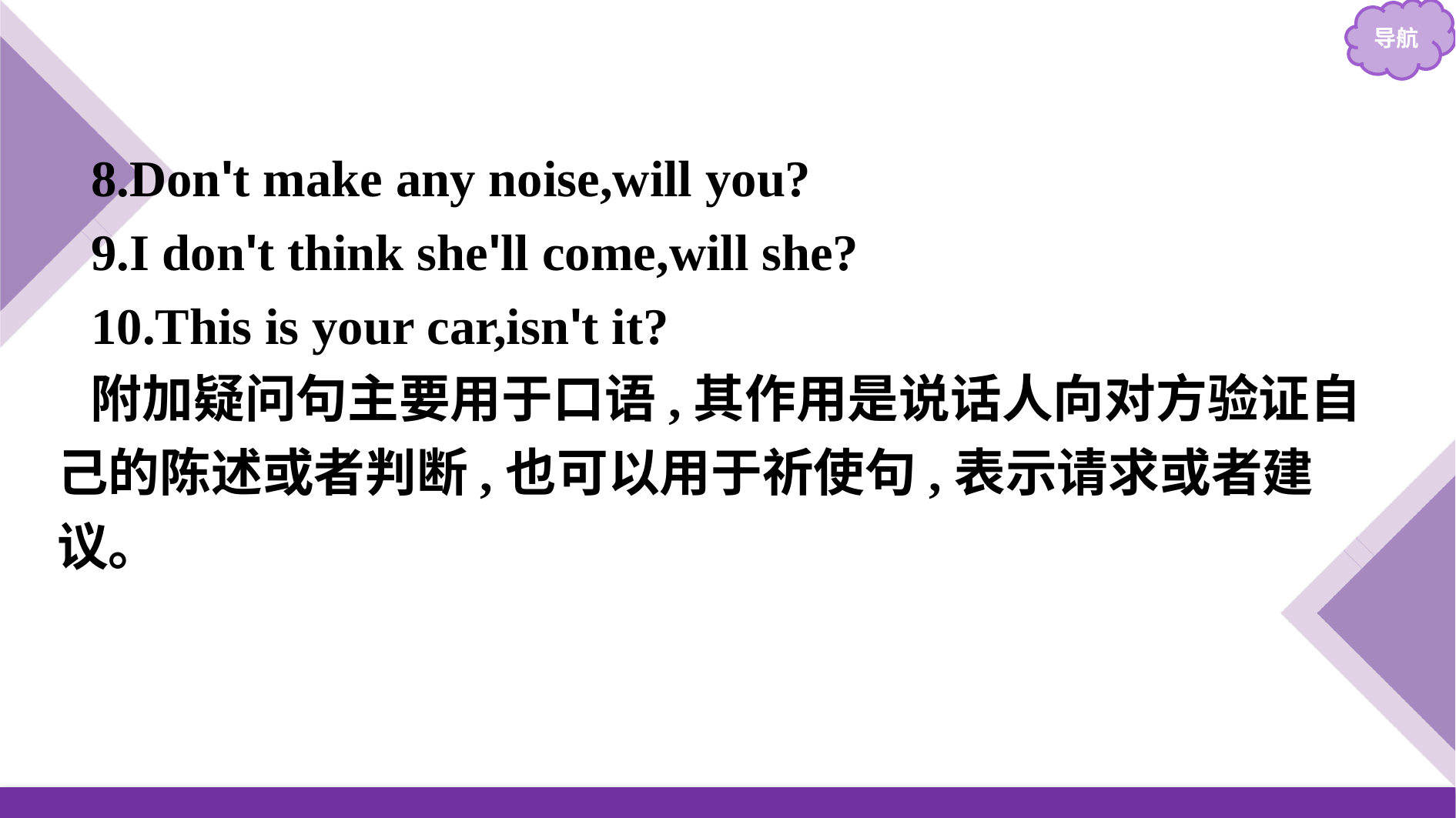

8.Don't make any noise,will you?
9.I don't think she'll come,will she?
10.This is your car,isn't it?
附加疑问句主要用于口语,其作用是说话人向对方验证自己的陈述或者判断,也可以用于祈使句,表示请求或者建议。